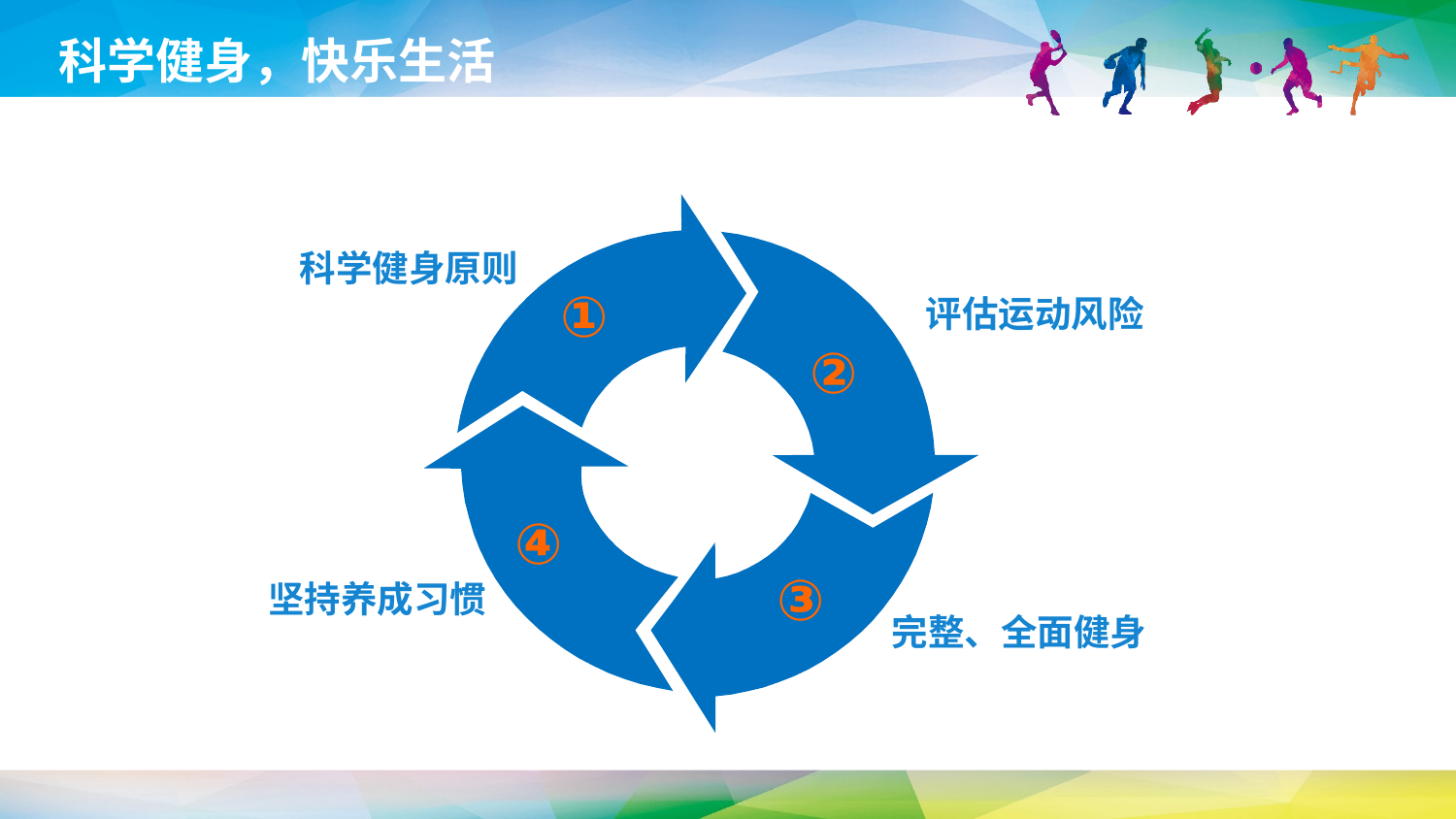

科学健身，快乐生活

科学健身原则
①
评估运动风险
②

④
③
坚持养成习惯
完整、全面健身
延时符